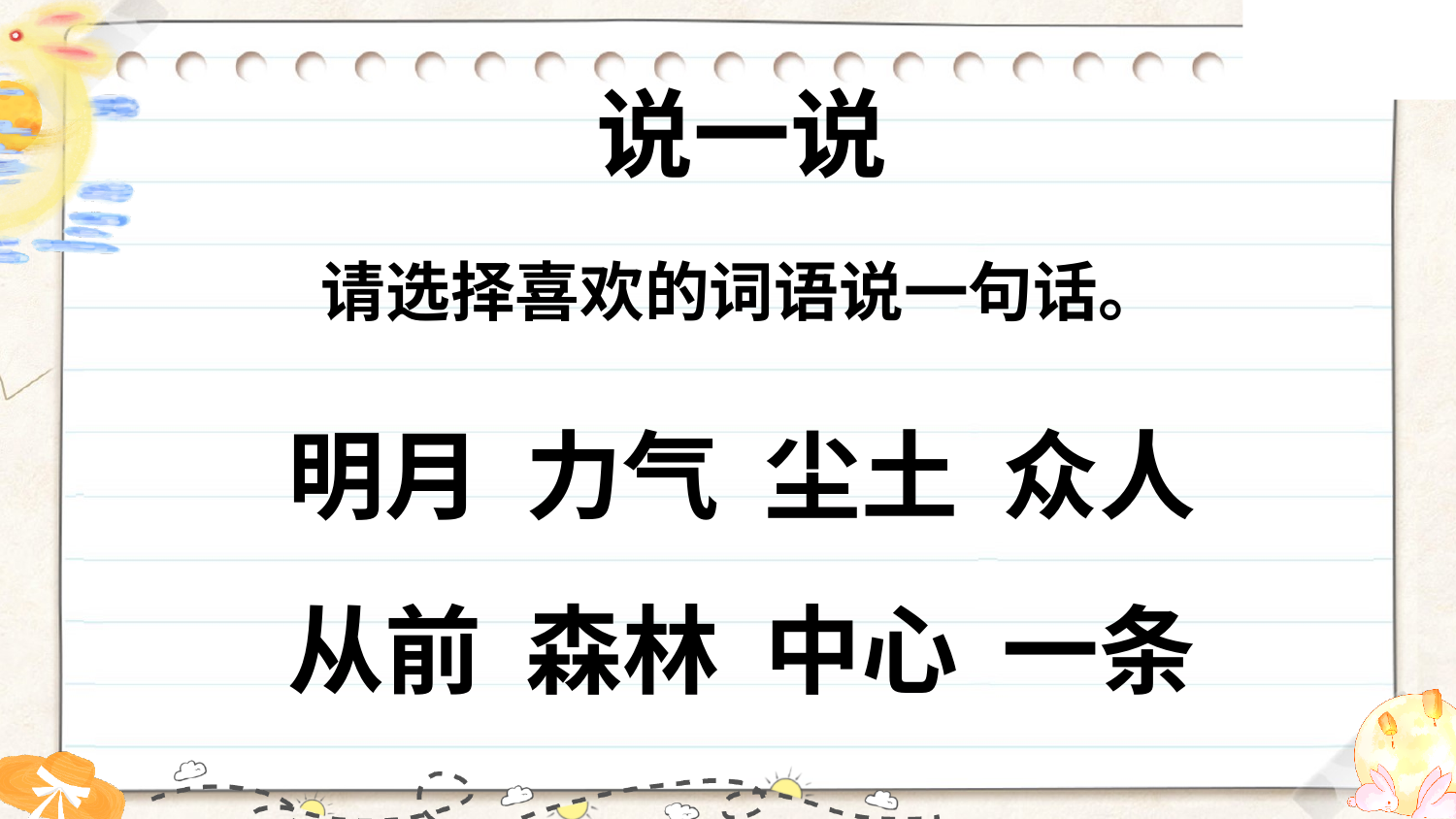

说一说
请选择喜欢的词语说一句话。
明月  力气  尘土  众人
从前  森林  中心  一条